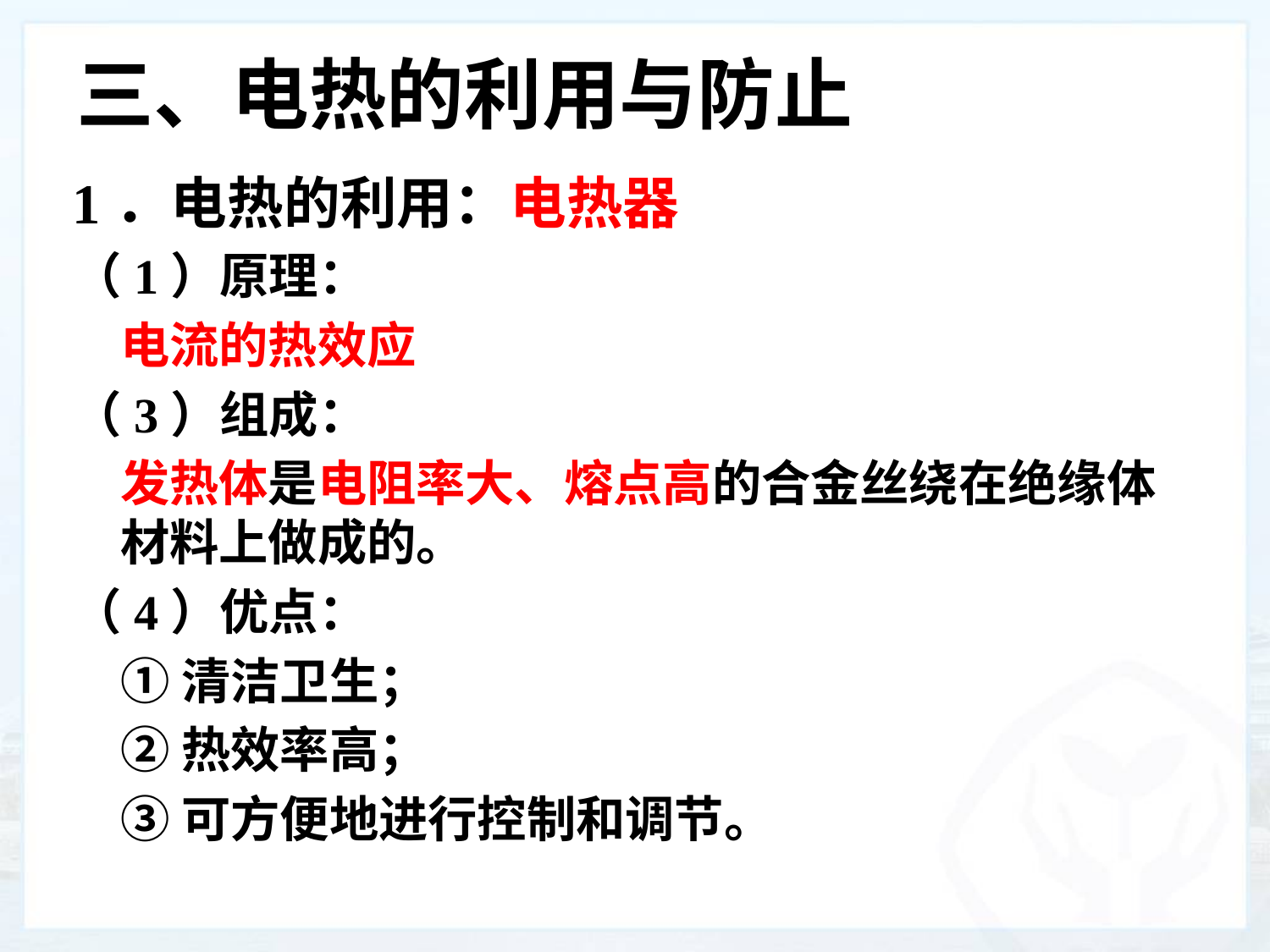

# 三、电热的利用与防止
1．电热的利用：电热器
（1）原理：
电流的热效应
（3）组成：
发热体是电阻率大、熔点高的合金丝绕在绝缘体材料上做成的。
（4）优点：
①清洁卫生；
②热效率高；
③可方便地进行控制和调节。